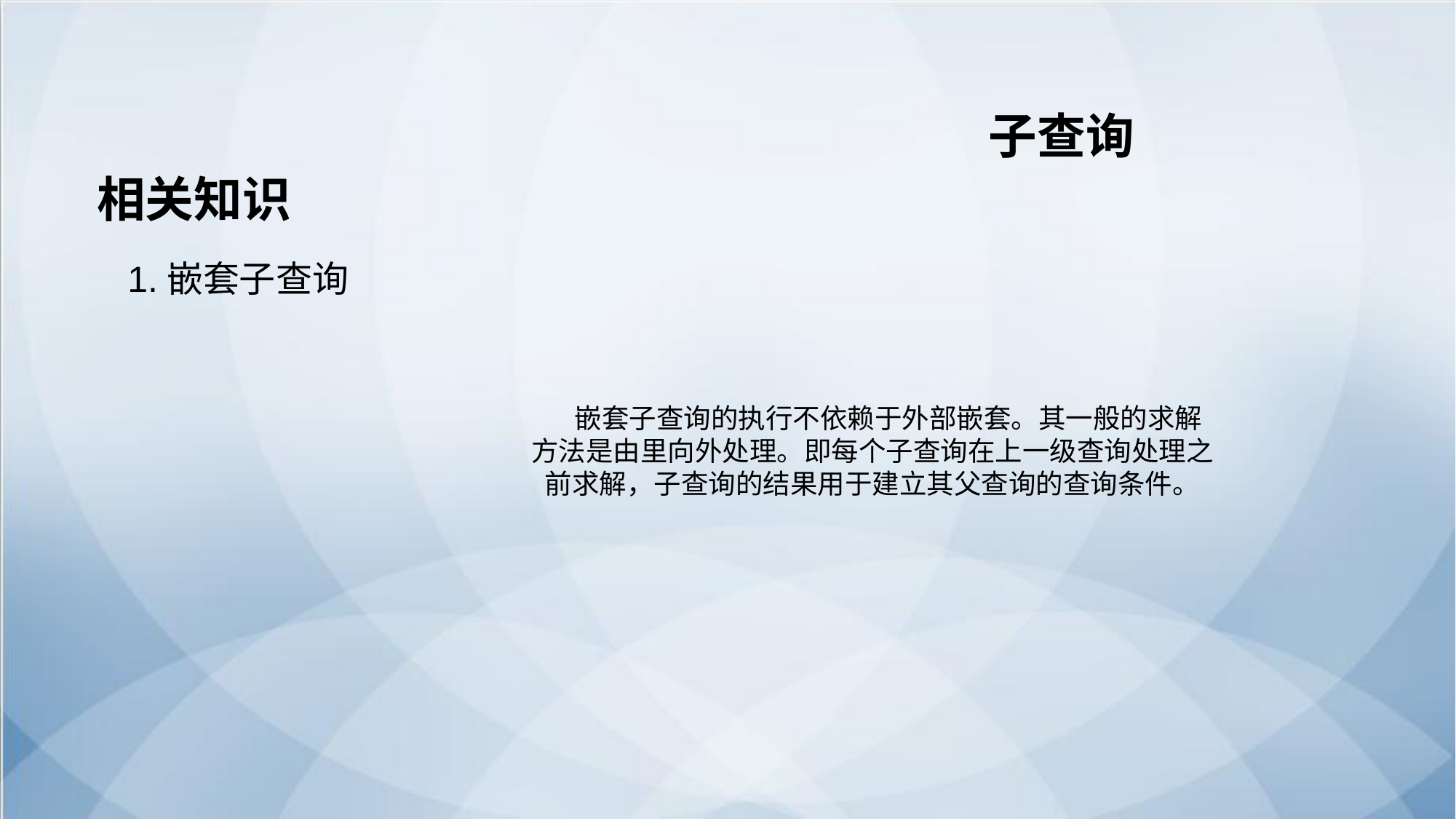

子查询
相关知识
1.嵌套子查询
嵌套子查询的执行不依赖于外部嵌套。其一般的求解方法是由里向外处理。即每个子查询在上一级查询处理之前求解，子查询的结果用于建立其父查询的查询条件。